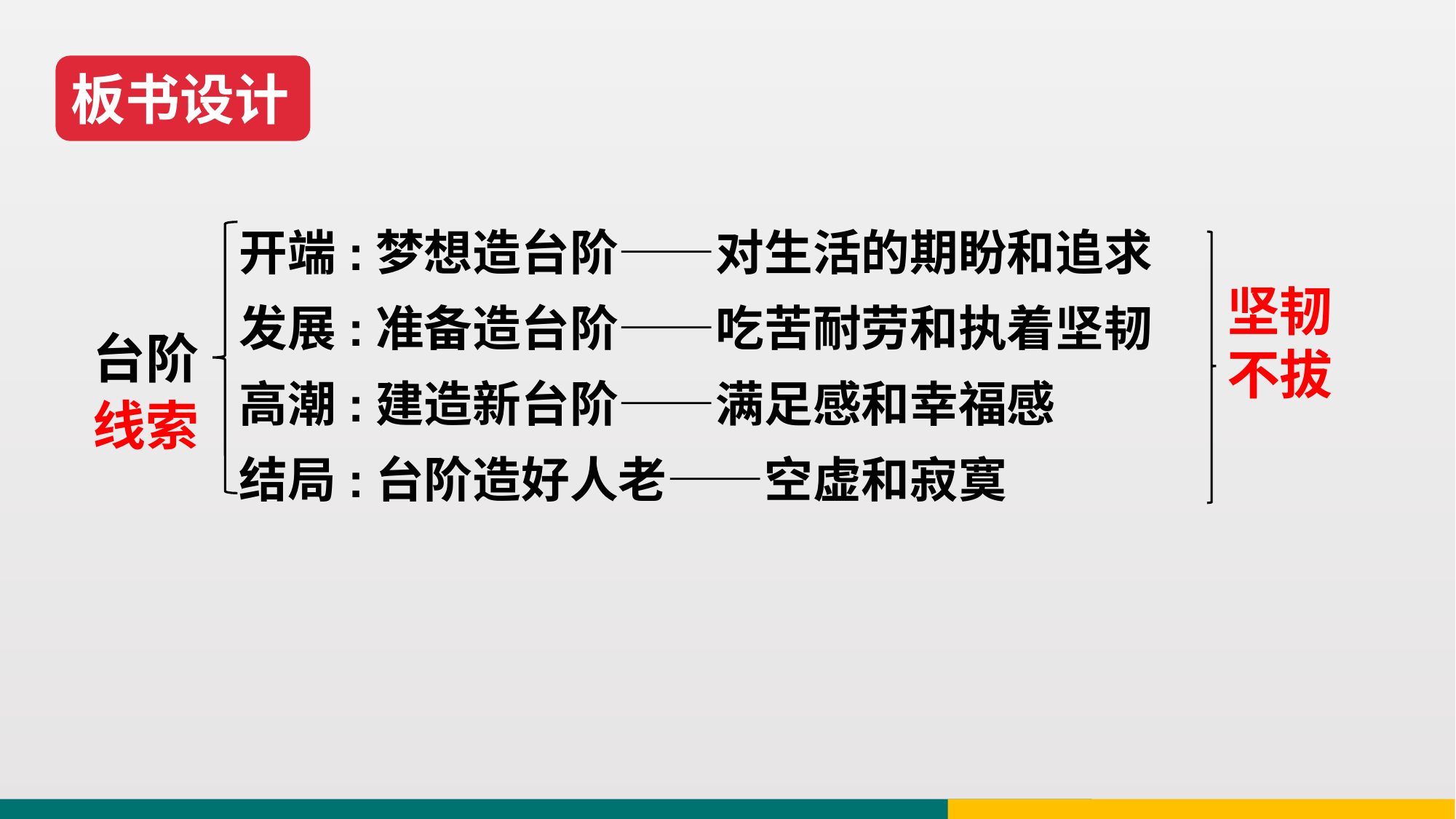

板书设计
开端:梦想造台阶——对生活的期盼和追求
发展:准备造台阶——吃苦耐劳和执着坚韧
高潮:建造新台阶——满足感和幸福感
结局:台阶造好人老——空虚和寂寞

坚韧不拔
台阶
线索